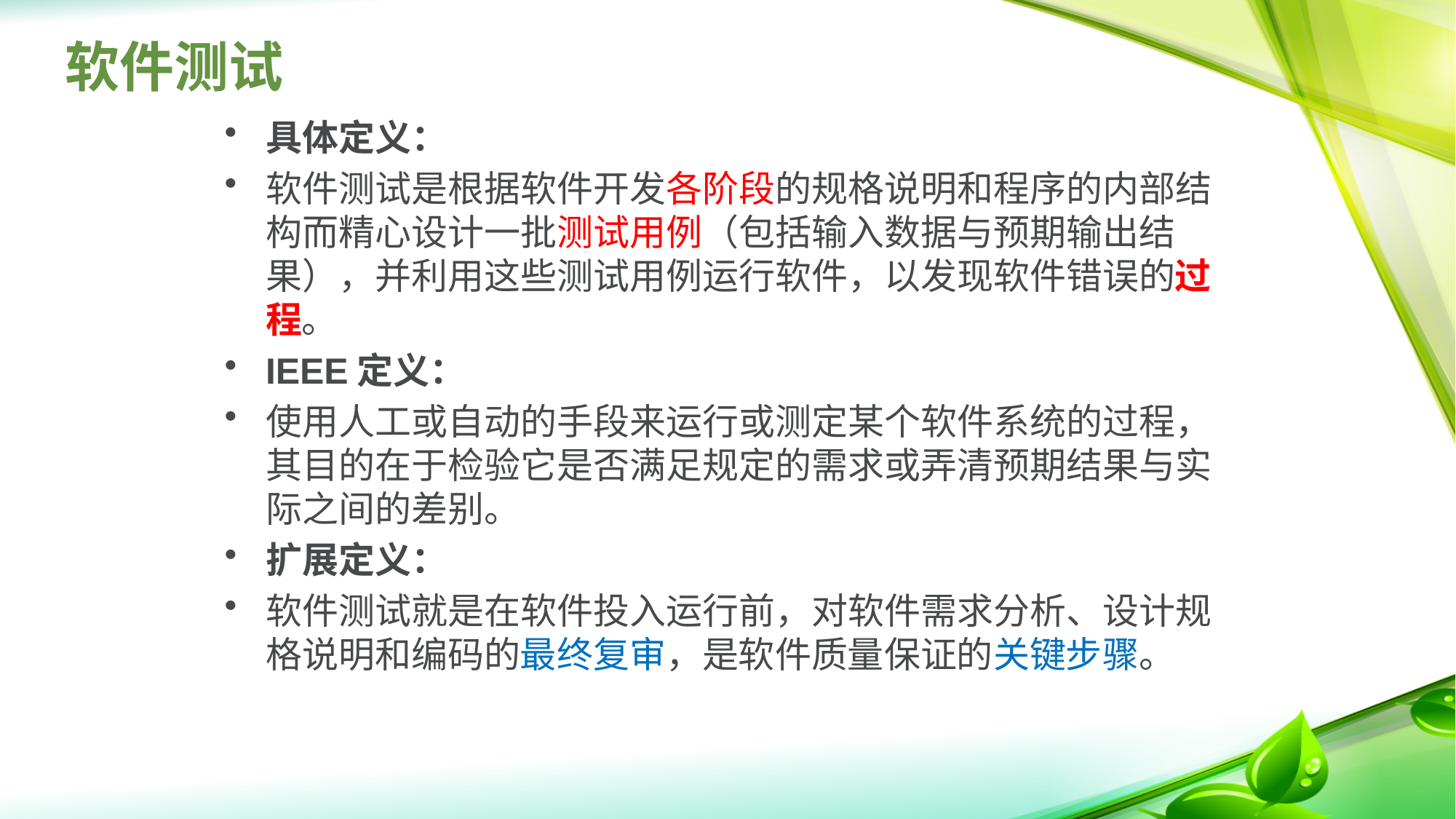

# 软件测试
具体定义：
软件测试是根据软件开发各阶段的规格说明和程序的内部结构而精心设计一批测试用例（包括输入数据与预期输出结果），并利用这些测试用例运行软件，以发现软件错误的过程。
IEEE定义：
使用人工或自动的手段来运行或测定某个软件系统的过程，其目的在于检验它是否满足规定的需求或弄清预期结果与实际之间的差别。
扩展定义：
软件测试就是在软件投入运行前，对软件需求分析、设计规格说明和编码的最终复审，是软件质量保证的关键步骤。